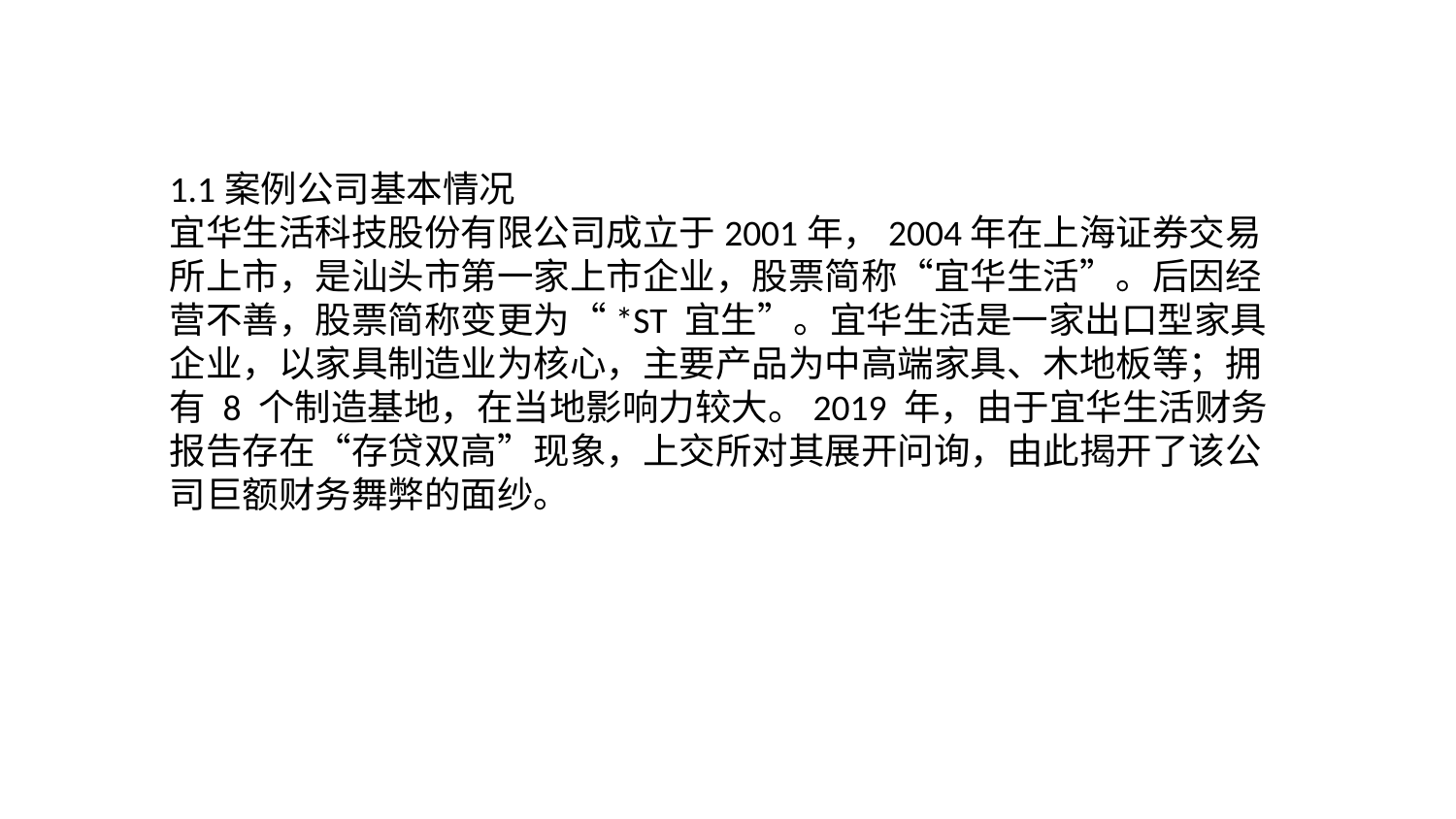

1.1案例公司基本情况
宜华生活科技股份有限公司成立于2001年，2004年在上海证券交易所上市，是汕头市第一家上市企业，股票简称“宜华生活”。后因经营不善，股票简称变更为“*ST 宜生”。宜华生活是一家出口型家具企业，以家具制造业为核心，主要产品为中高端家具、木地板等；拥有 8 个制造基地，在当地影响力较大。2019 年，由于宜华生活财务报告存在“存贷双高”现象，上交所对其展开问询，由此揭开了该公司巨额财务舞弊的面纱。